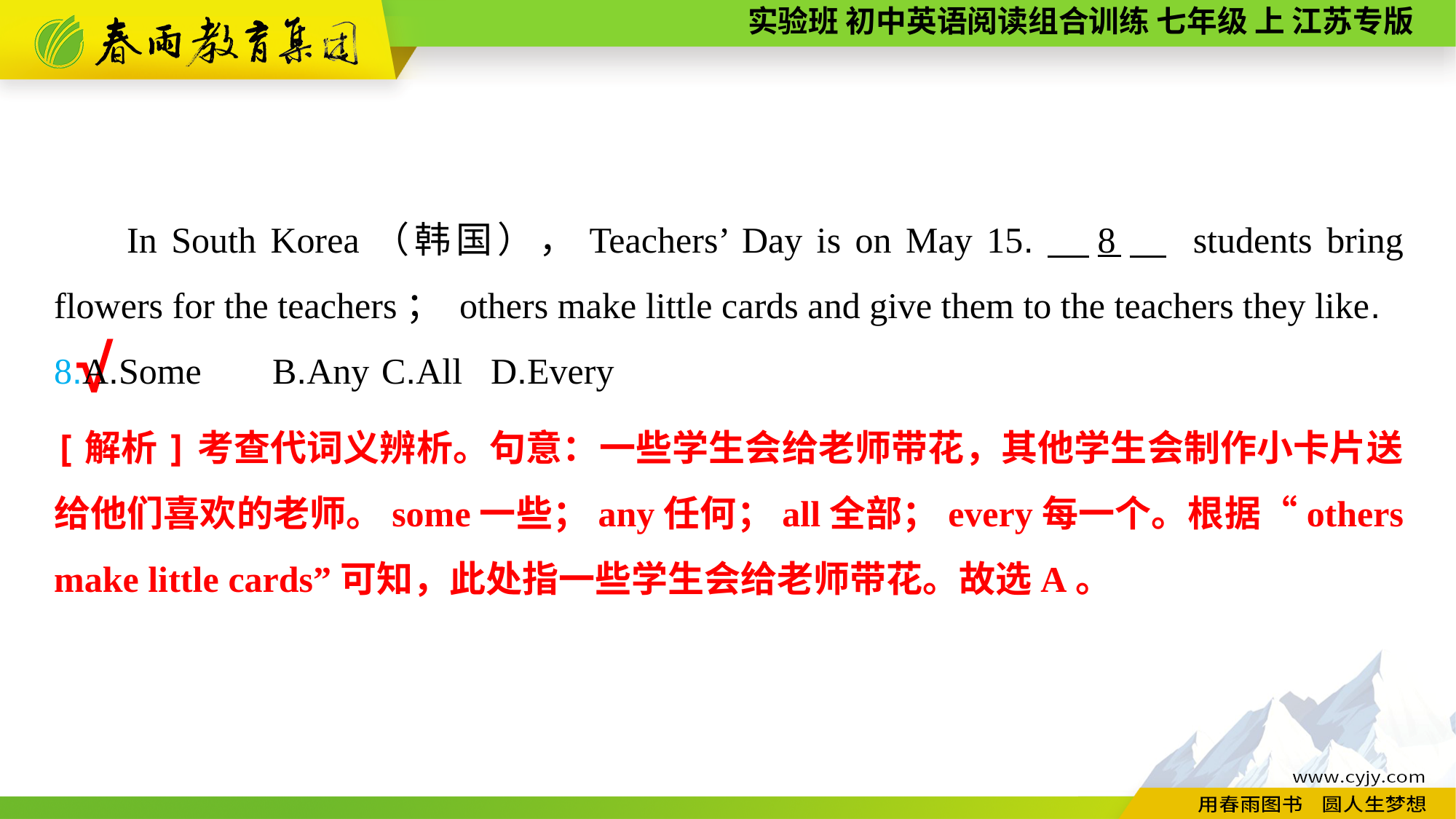

In South Korea（韩国），Teachers’ Day is on May 15.　8　 students bring flowers for the teachers； others make little cards and give them to the teachers they like.
8.A.Some	B.Any	C.All	D.Every
√
[解析]考查代词义辨析。句意：一些学生会给老师带花，其他学生会制作小卡片送给他们喜欢的老师。some一些；any任何；all全部；every每一个。根据“others make little cards”可知，此处指一些学生会给老师带花。故选A。